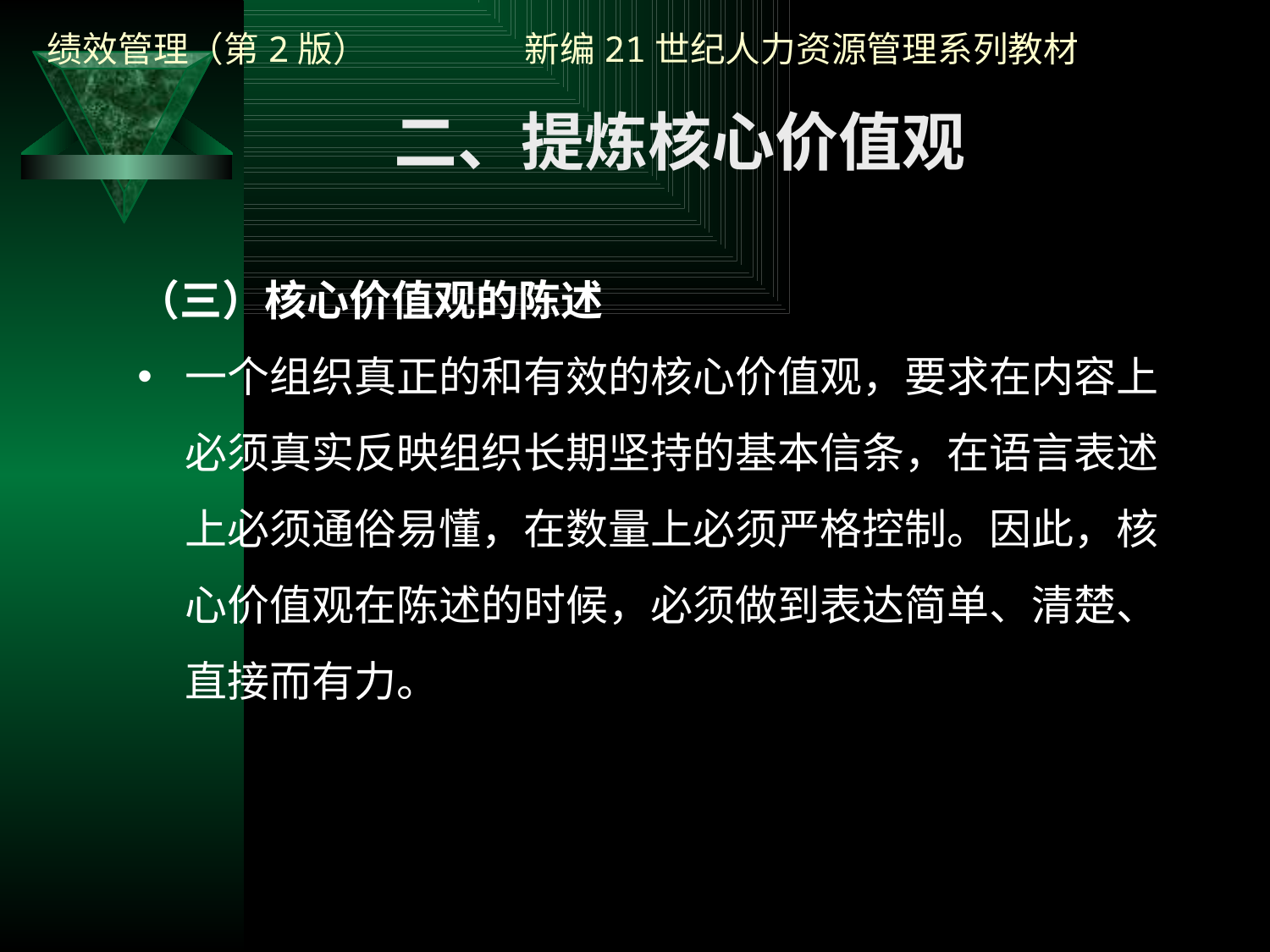

二、提炼核心价值观
（三）核心价值观的陈述
一个组织真正的和有效的核心价值观，要求在内容上必须真实反映组织长期坚持的基本信条，在语言表述上必须通俗易懂，在数量上必须严格控制。因此，核心价值观在陈述的时候，必须做到表达简单、清楚、直接而有力。